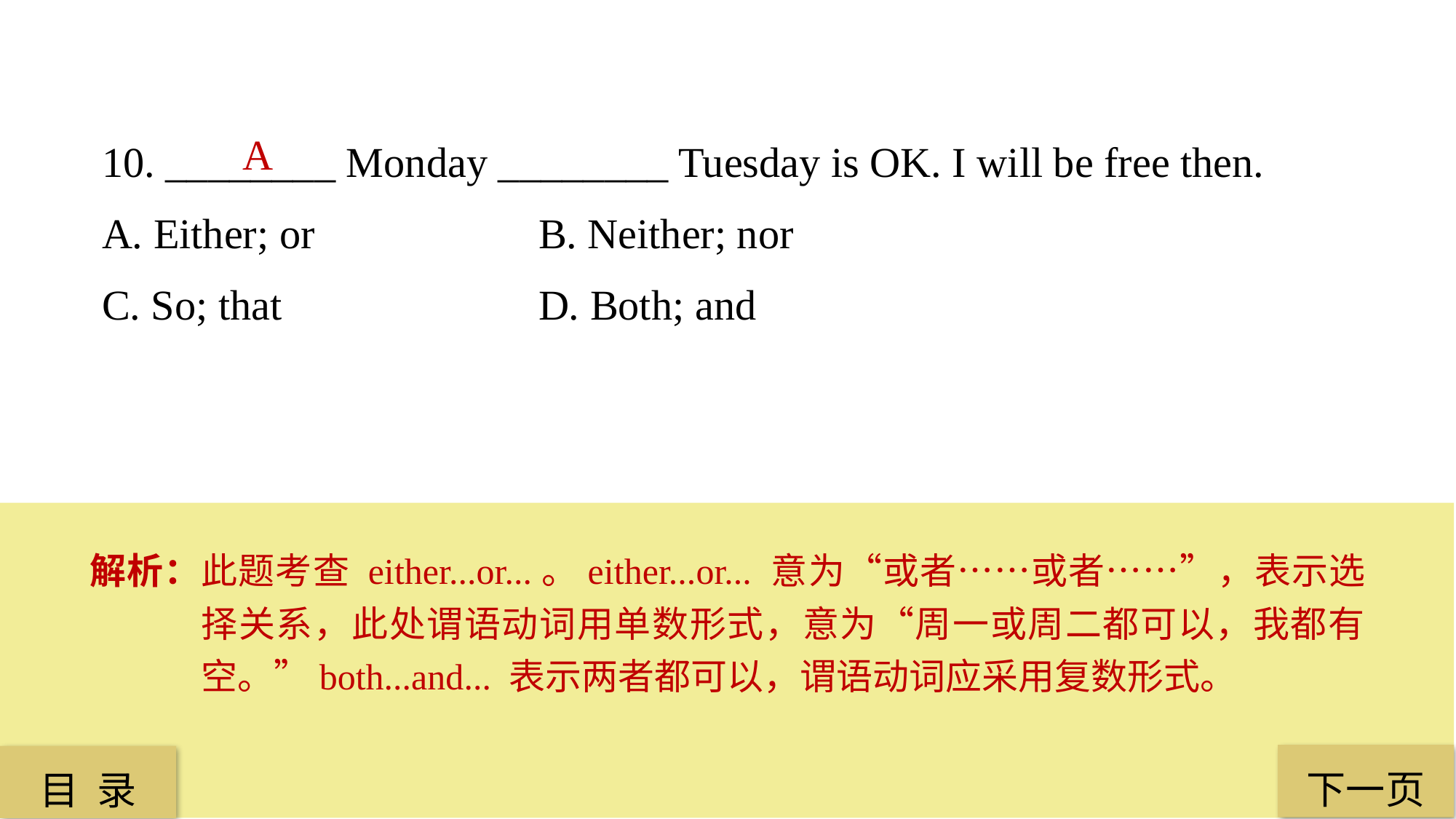

10. ________ Monday ________ Tuesday is OK. I will be free then.
A. Either; or 		B. Neither; nor
C. So; that 			D. Both; and
A
解析：此题考查 either...or...。either...or... 意为“或者……或者……”，表示选择关系，此处谓语动词用单数形式，意为“周一或周二都可以，我都有空。”both...and... 表示两者都可以，谓语动词应采用复数形式。